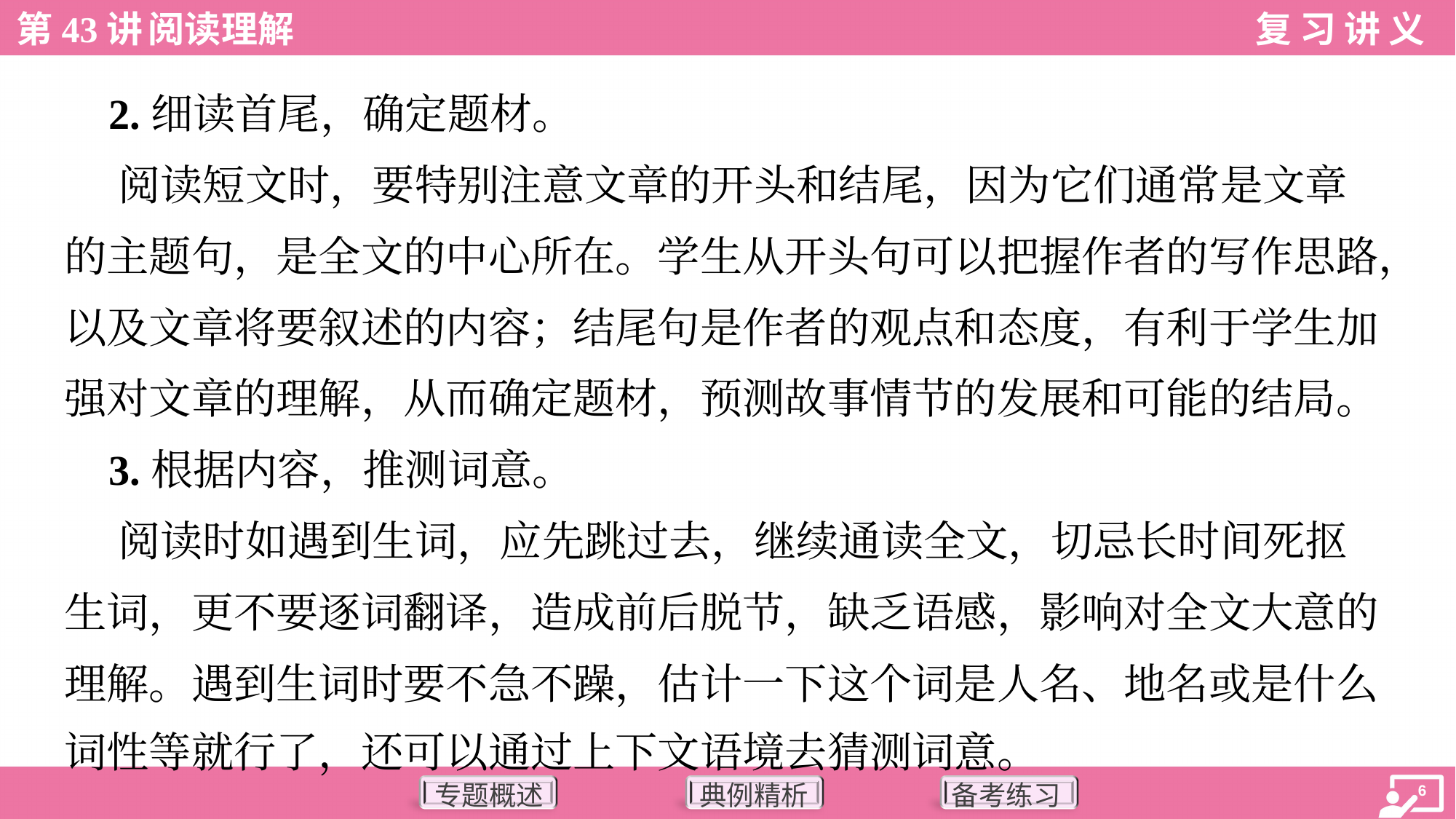

2.细读首尾，确定题材。
    阅读短文时，要特别注意文章的开头和结尾，因为它们通常是文章
的主题句，是全文的中心所在。学生从开头句可以把握作者的写作思路，
以及文章将要叙述的内容；结尾句是作者的观点和态度，有利于学生加
强对文章的理解，从而确定题材，预测故事情节的发展和可能的结局。
    3.根据内容，推测词意。
    阅读时如遇到生词，应先跳过去，继续通读全文，切忌长时间死抠
生词，更不要逐词翻译，造成前后脱节，缺乏语感，影响对全文大意的
理解。遇到生词时要不急不躁，估计一下这个词是人名、地名或是什么
词性等就行了，还可以通过上下文语境去猜测词意。